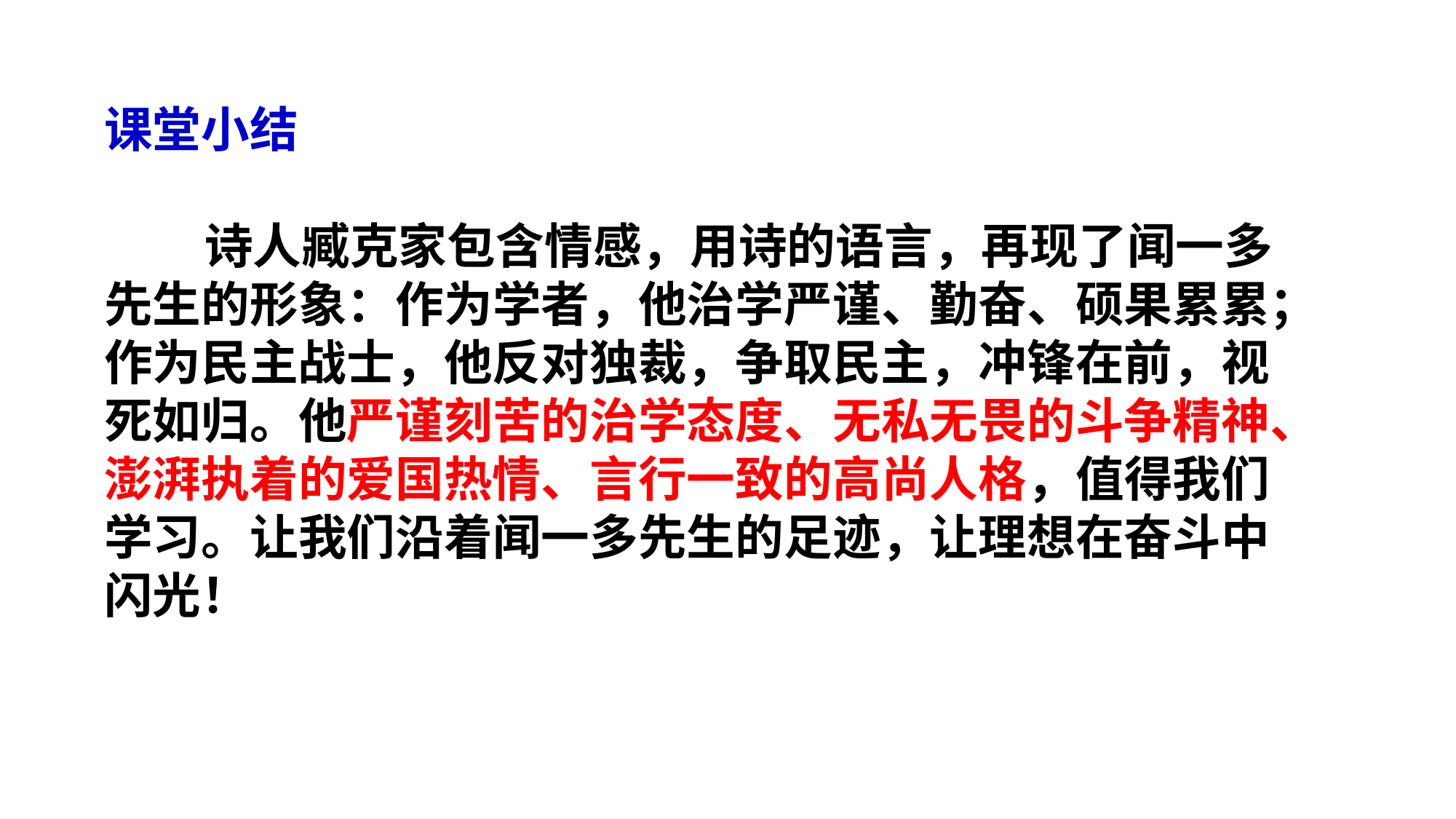

课堂小结

        诗人臧克家包含情感，用诗的语言，再现了闻一多先生的形象：作为学者，他治学严谨、勤奋、硕果累累；作为民主战士，他反对独裁，争取民主，冲锋在前，视死如归。他严谨刻苦的治学态度、无私无畏的斗争精神、澎湃执着的爱国热情、言行一致的高尚人格，值得我们学习。让我们沿着闻一多先生的足迹，让理想在奋斗中闪光！